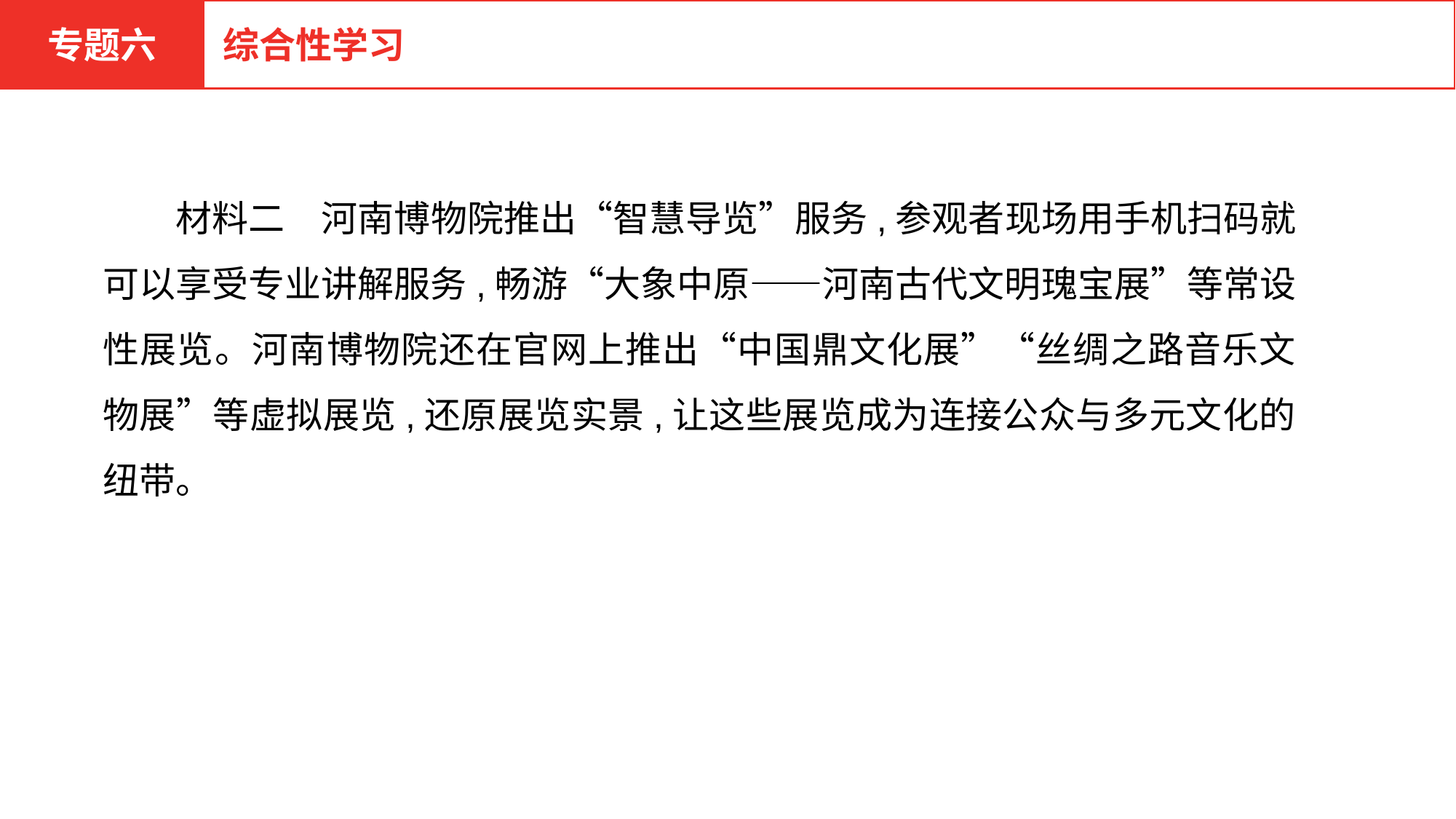

专题六
综合性学习
　　材料二　河南博物院推出“智慧导览”服务,参观者现场用手机扫码就可以享受专业讲解服务,畅游“大象中原——河南古代文明瑰宝展”等常设性展览。河南博物院还在官网上推出“中国鼎文化展”“丝绸之路音乐文物展”等虚拟展览,还原展览实景,让这些展览成为连接公众与多元文化的纽带。